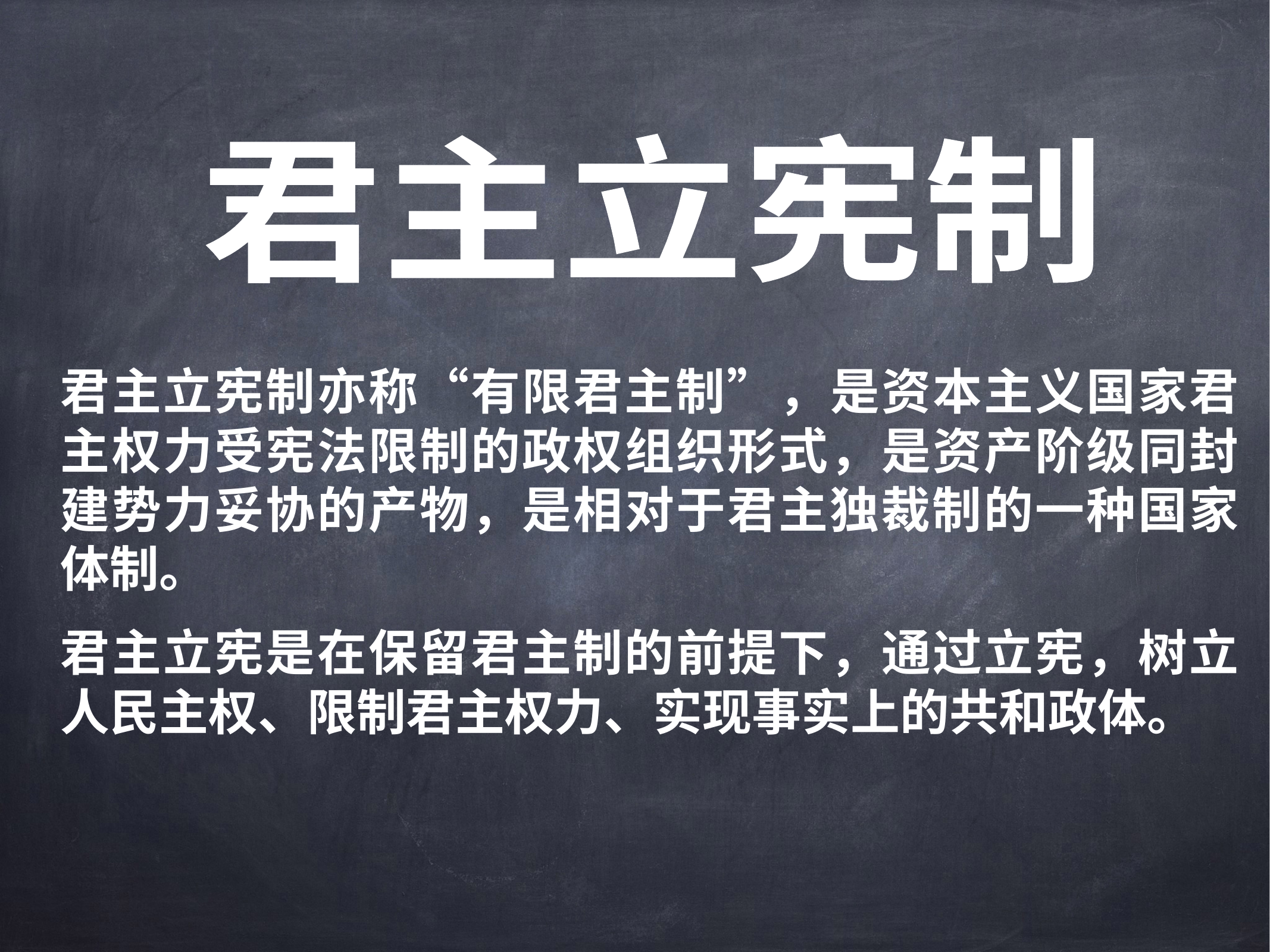

君主立宪制
君主立宪制亦称“有限君主制”，是资本主义国家君主权力受宪法限制的政权组织形式，是资产阶级同封建势力妥协的产物，是相对于君主独裁制的一种国家体制。
君主立宪是在保留君主制的前提下，通过立宪，树立人民主权、限制君主权力、实现事实上的共和政体。